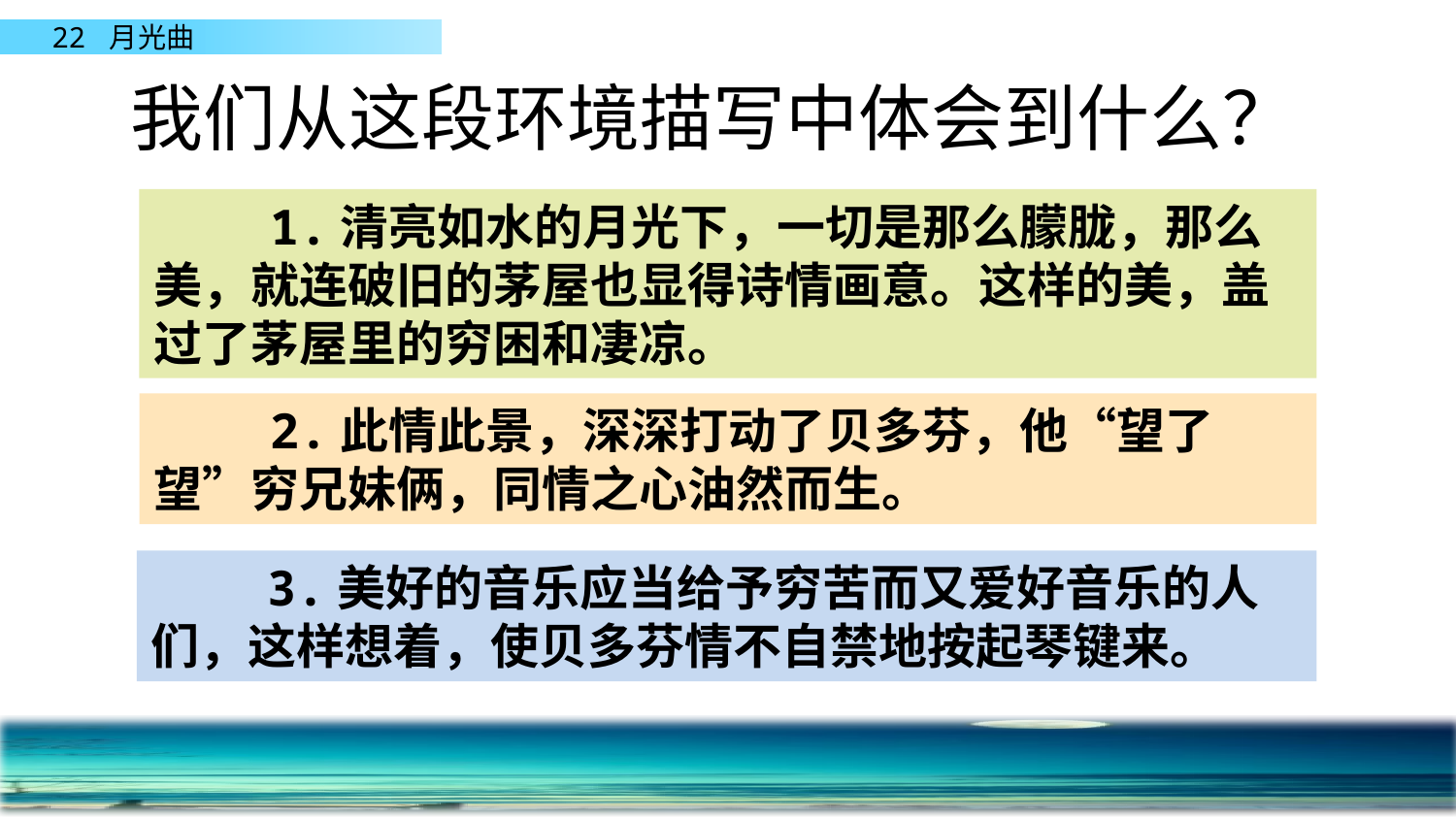

#
我们从这段环境描写中体会到什么？
    1.清亮如水的月光下，一切是那么朦胧，那么美，就连破旧的茅屋也显得诗情画意。这样的美，盖过了茅屋里的穷困和凄凉。
    2.此情此景，深深打动了贝多芬，他“望了望”穷兄妹俩，同情之心油然而生。
    3.美好的音乐应当给予穷苦而又爱好音乐的人们，这样想着，使贝多芬情不自禁地按起琴键来。